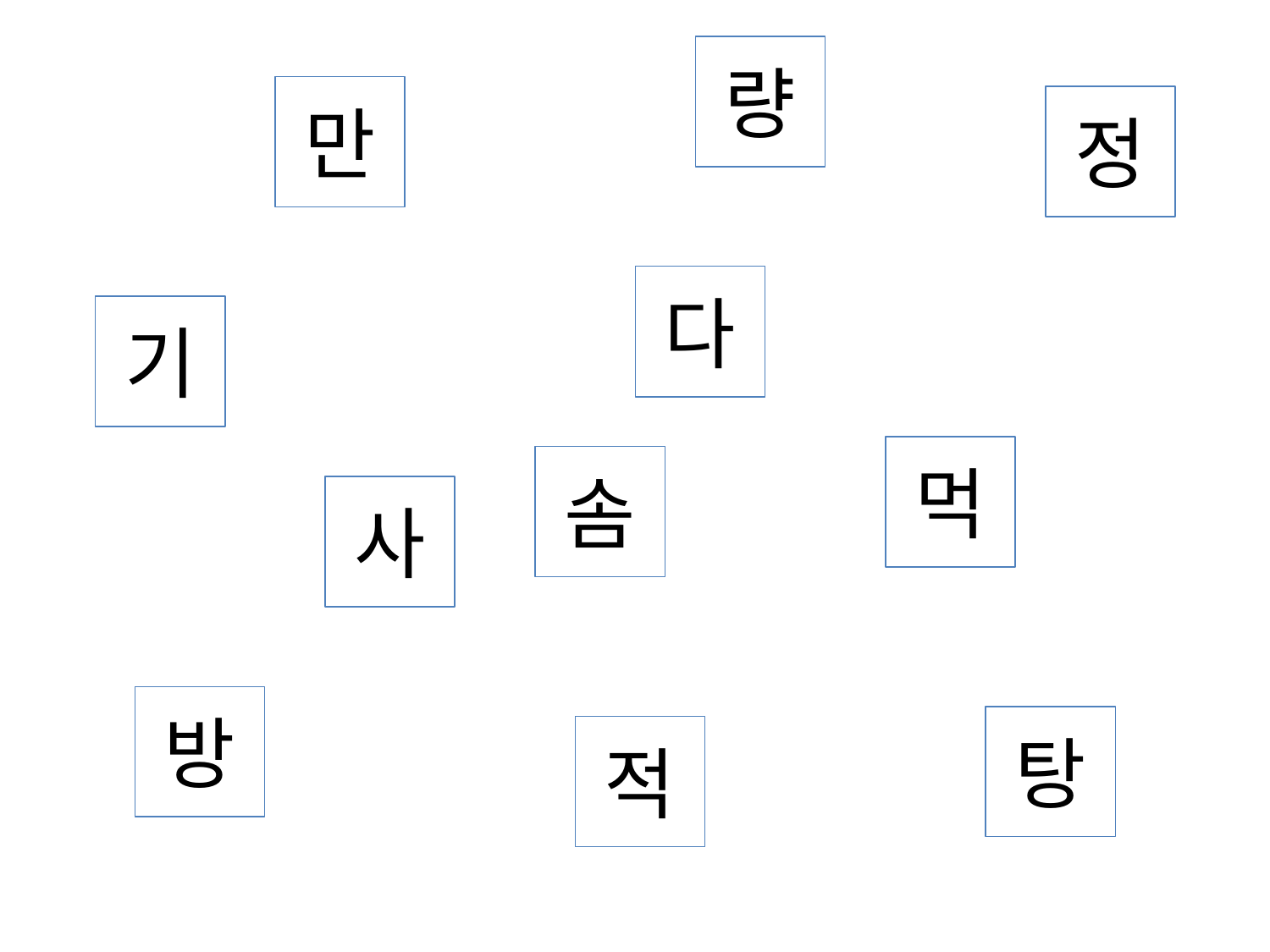

량
만
정
다
기
먹
솜
사
방
탕
적